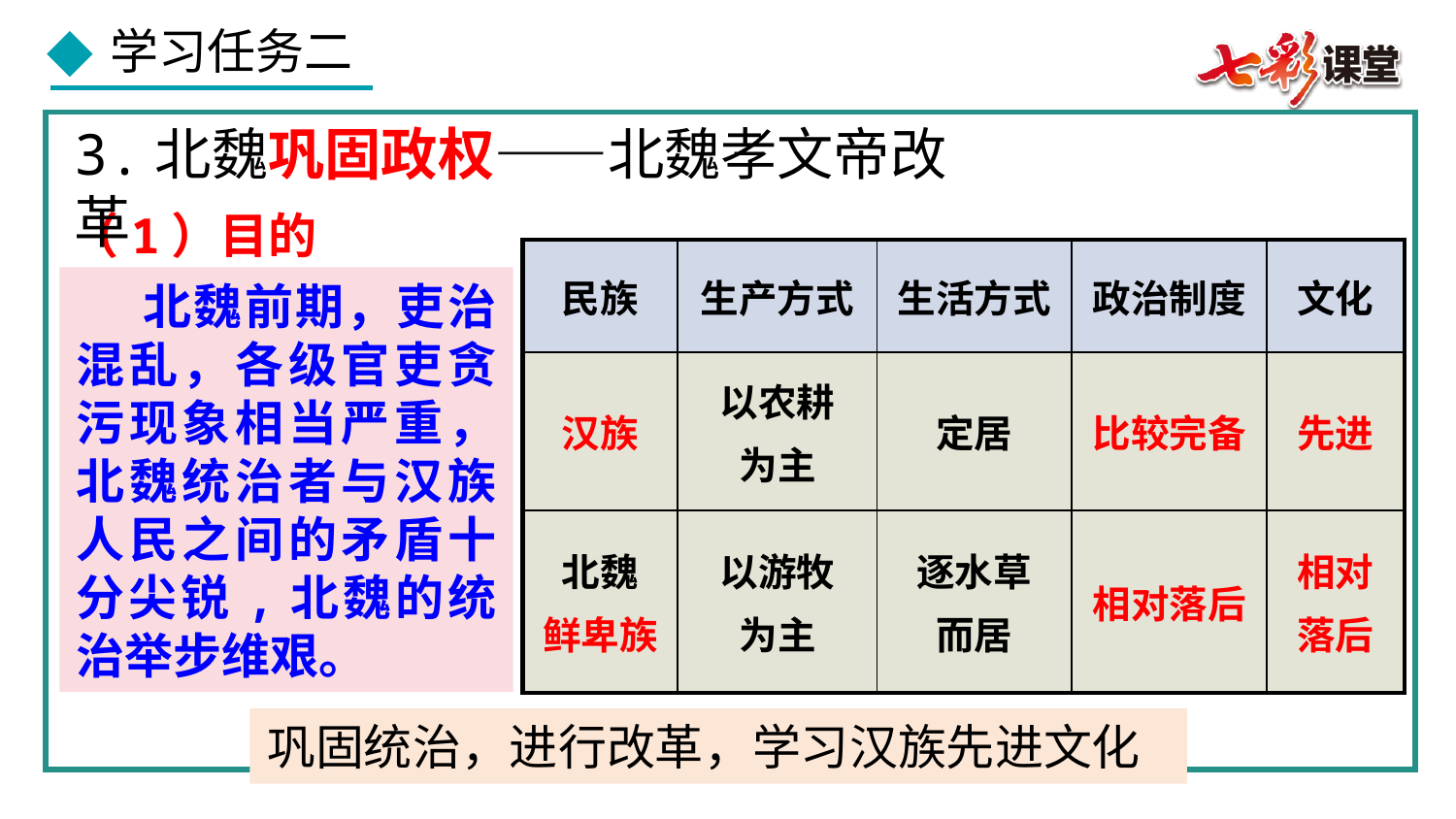

3.北魏巩固政权——北魏孝文帝改革
（1）目的
| 民族 | 生产方式 | 生活方式 | 政治制度 | 文化 |
| --- | --- | --- | --- | --- |
| 汉族 | 以农耕 为主 | 定居 | 比较完备 | 先进 |
| 北魏 鲜卑族 | 以游牧 为主 | 逐水草 而居 | 相对落后 | 相对 落后 |
    北魏前期，吏治混乱，各级官吏贪污现象相当严重，北魏统治者与汉族人民之间的矛盾十分尖锐,北魏的统治举步维艰。
巩固统治，进行改革，学习汉族先进文化